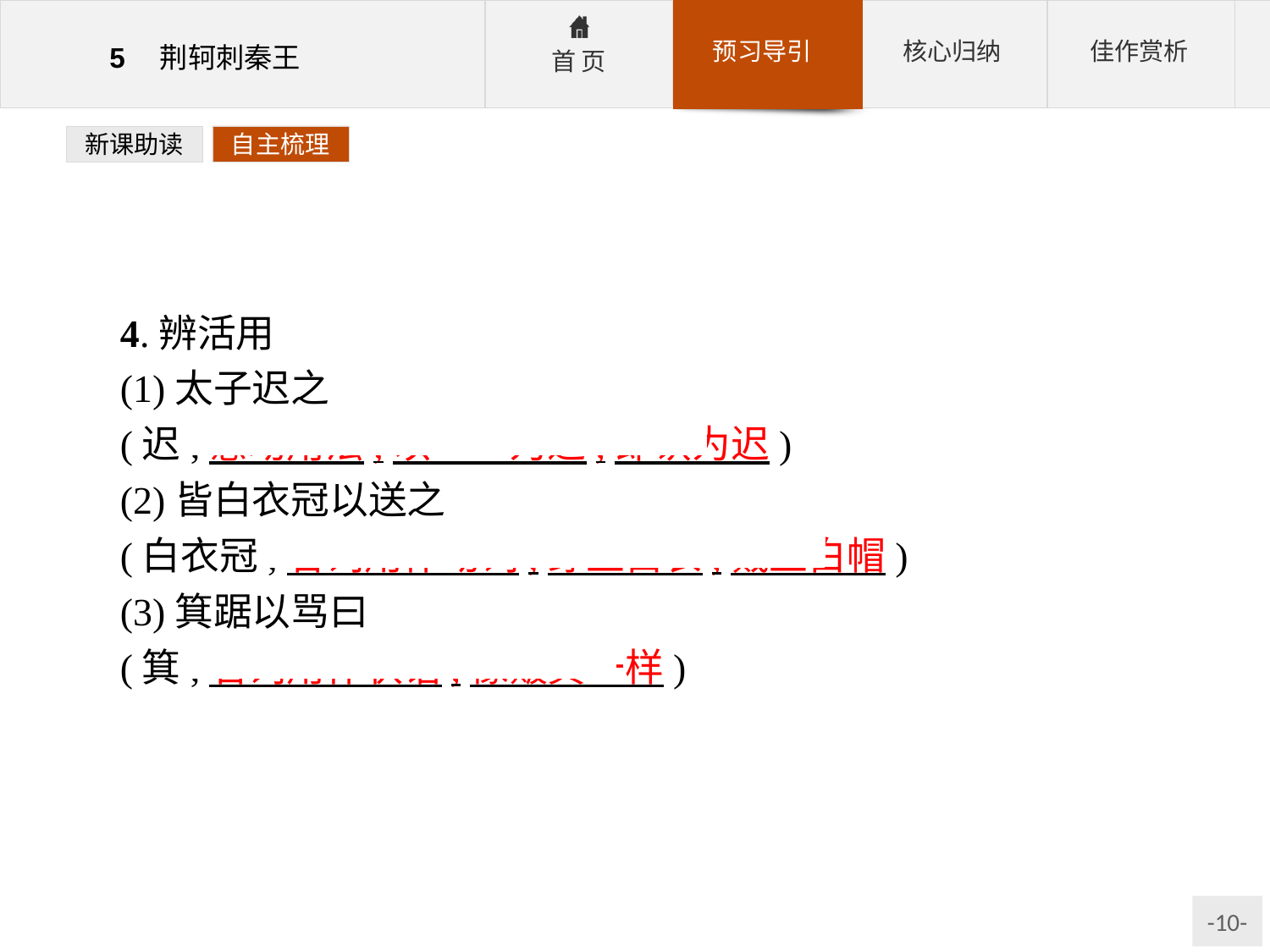

新课助读
自主梳理
4.辨活用
(1)太子迟之
(迟,意动用法,以……为迟,即认为迟)
(2)皆白衣冠以送之
(白衣冠,名词用作动词,穿上白衣,戴上白帽)
(3)箕踞以骂曰
(箕,名词用作状语,像簸箕一样)